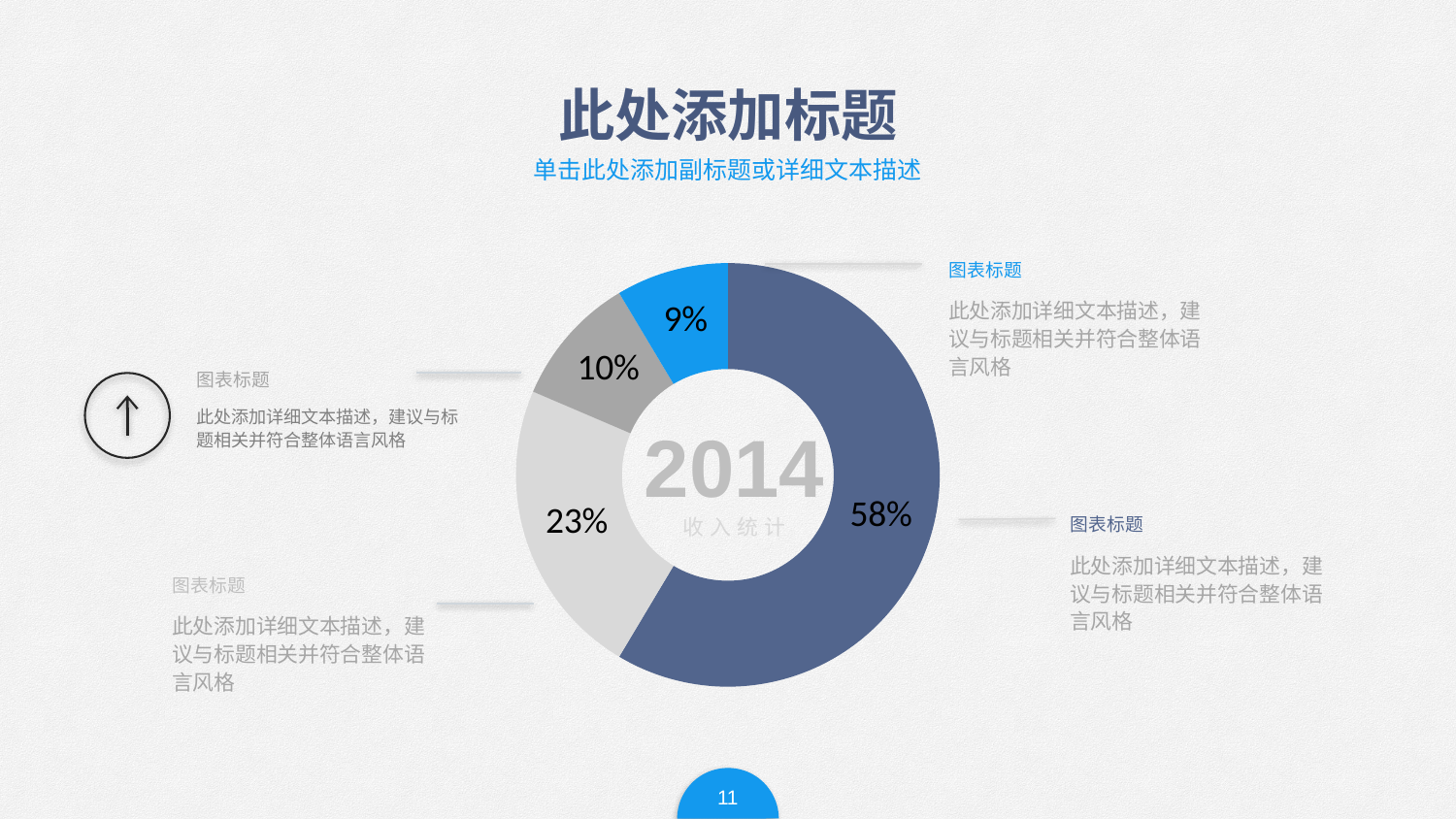

# 此处添加标题
单击此处添加副标题或详细文本描述

### Chart

| Category | Sales |
|---|---|
| 1st Qtr | 8.2 |
| 2nd Qtr | 3.2 |
| 3rd Qtr | 1.4 |
| 4th Qtr | 1.2 |
图表标题
此处添加详细文本描述，建议与标题相关并符合整体语言风格
图表标题

此处添加详细文本描述，建议与标题相关并符合整体语言风格
2014
图表标题
收入统计
此处添加详细文本描述，建议与标题相关并符合整体语言风格
图表标题
此处添加详细文本描述，建议与标题相关并符合整体语言风格
11